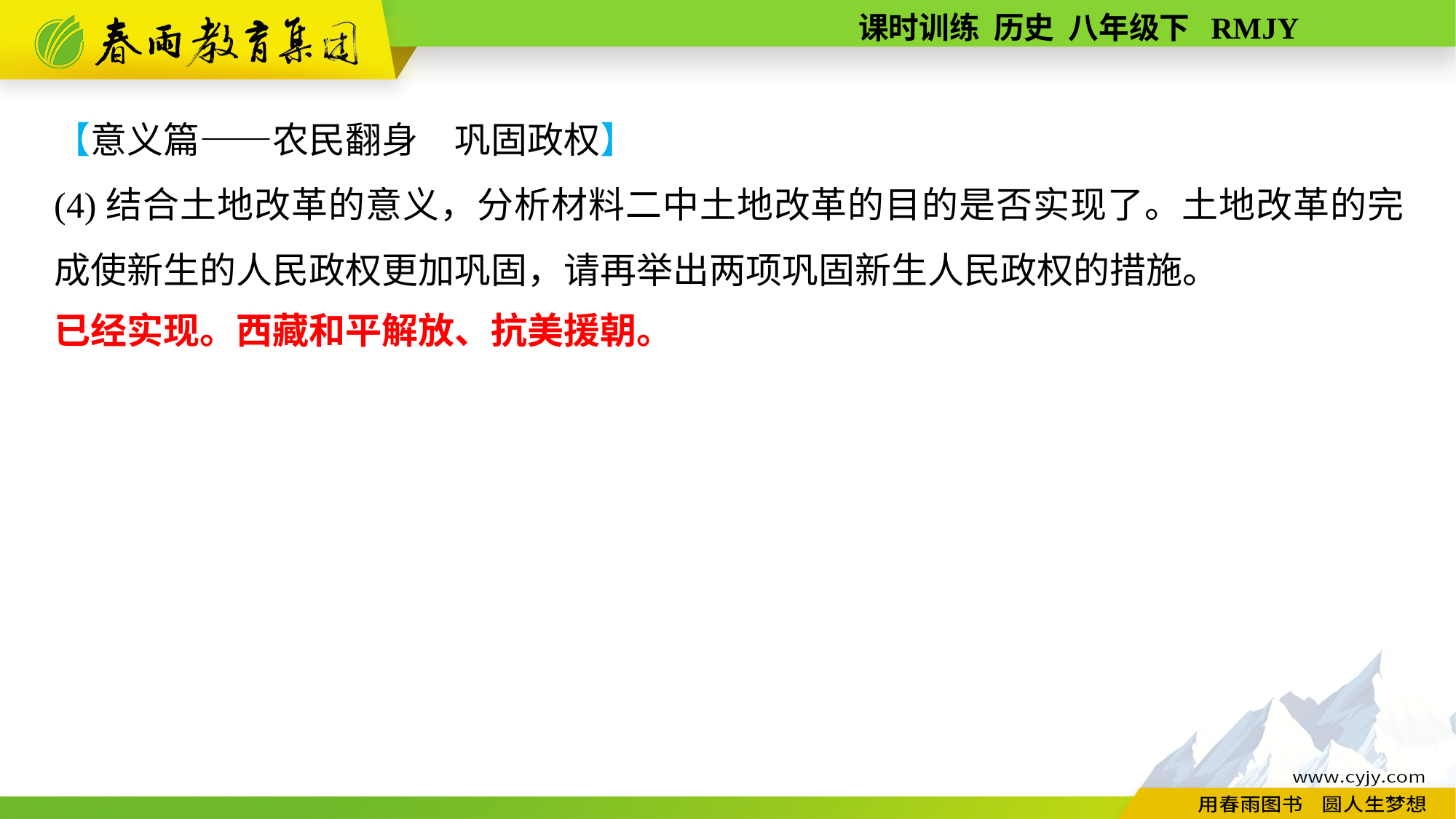

【意义篇——农民翻身　巩固政权】
(4)结合土地改革的意义，分析材料二中土地改革的目的是否实现了。土地改革的完成使新生的人民政权更加巩固，请再举出两项巩固新生人民政权的措施。
已经实现。西藏和平解放、抗美援朝。